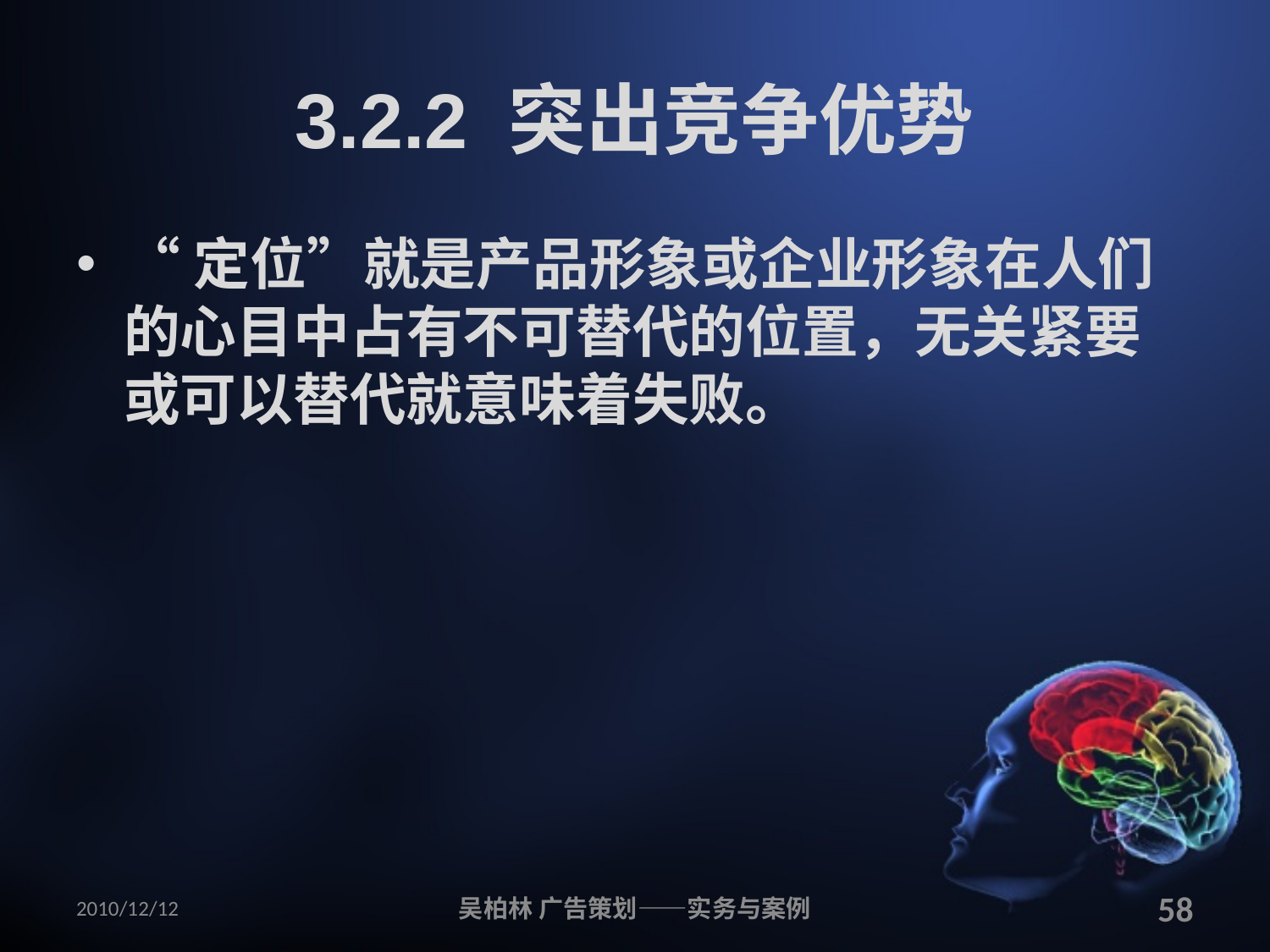

# 3.2.2 突出竞争优势
“定位”就是产品形象或企业形象在人们的心目中占有不可替代的位置，无关紧要或可以替代就意味着失败。
2010/12/12
吴柏林 广告策划——实务与案例
58